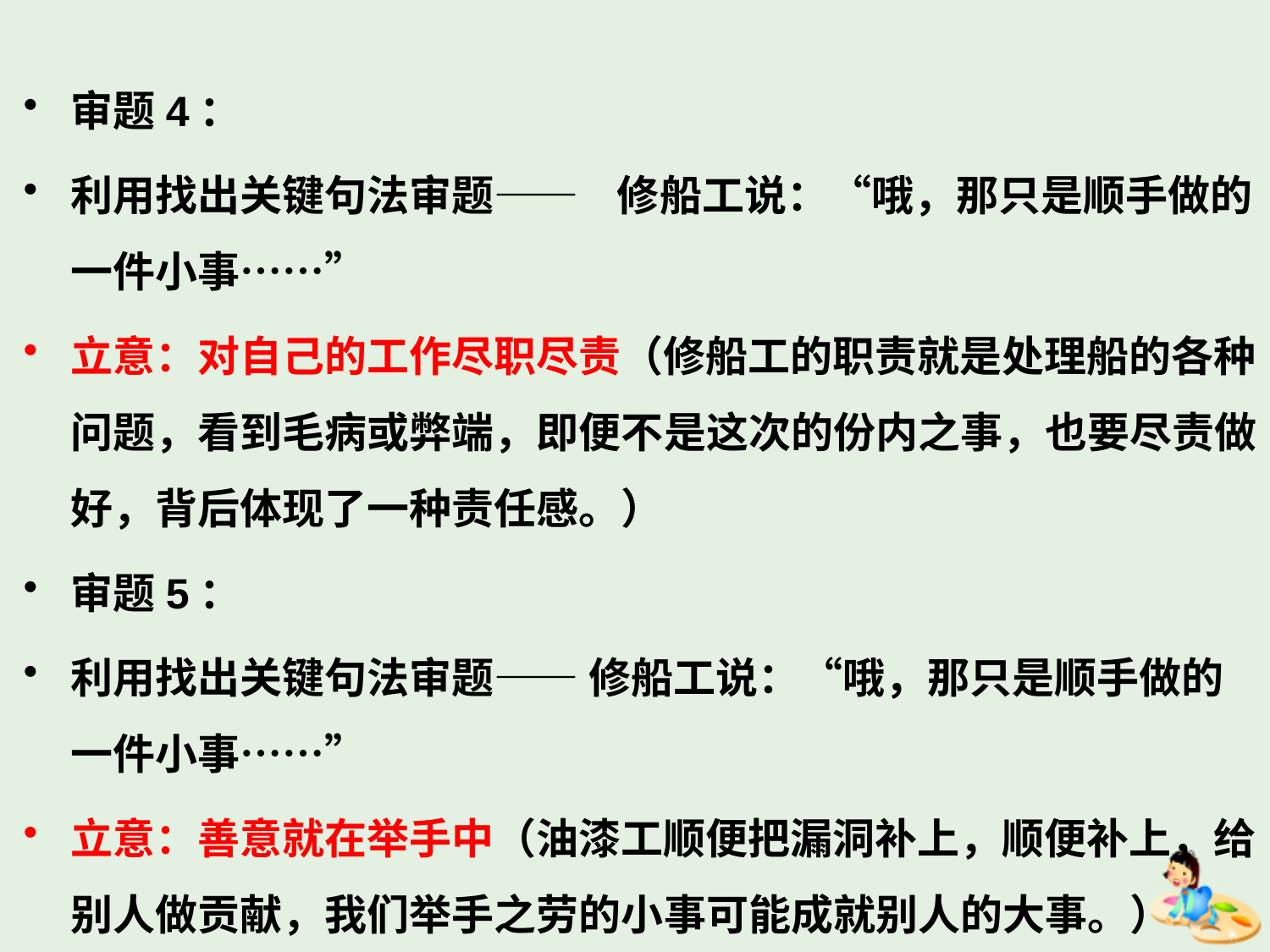

审题4：
利用找出关键句法审题——    修船工说：“哦，那只是顺手做的一件小事……”
立意：对自己的工作尽职尽责（修船工的职责就是处理船的各种问题，看到毛病或弊端，即便不是这次的份内之事，也要尽责做好，背后体现了一种责任感。）
审题5：
利用找出关键句法审题—— 修船工说：“哦，那只是顺手做的一件小事……”
立意：善意就在举手中（油漆工顺便把漏洞补上，顺便补上，给别人做贡献，我们举手之劳的小事可能成就别人的大事。）